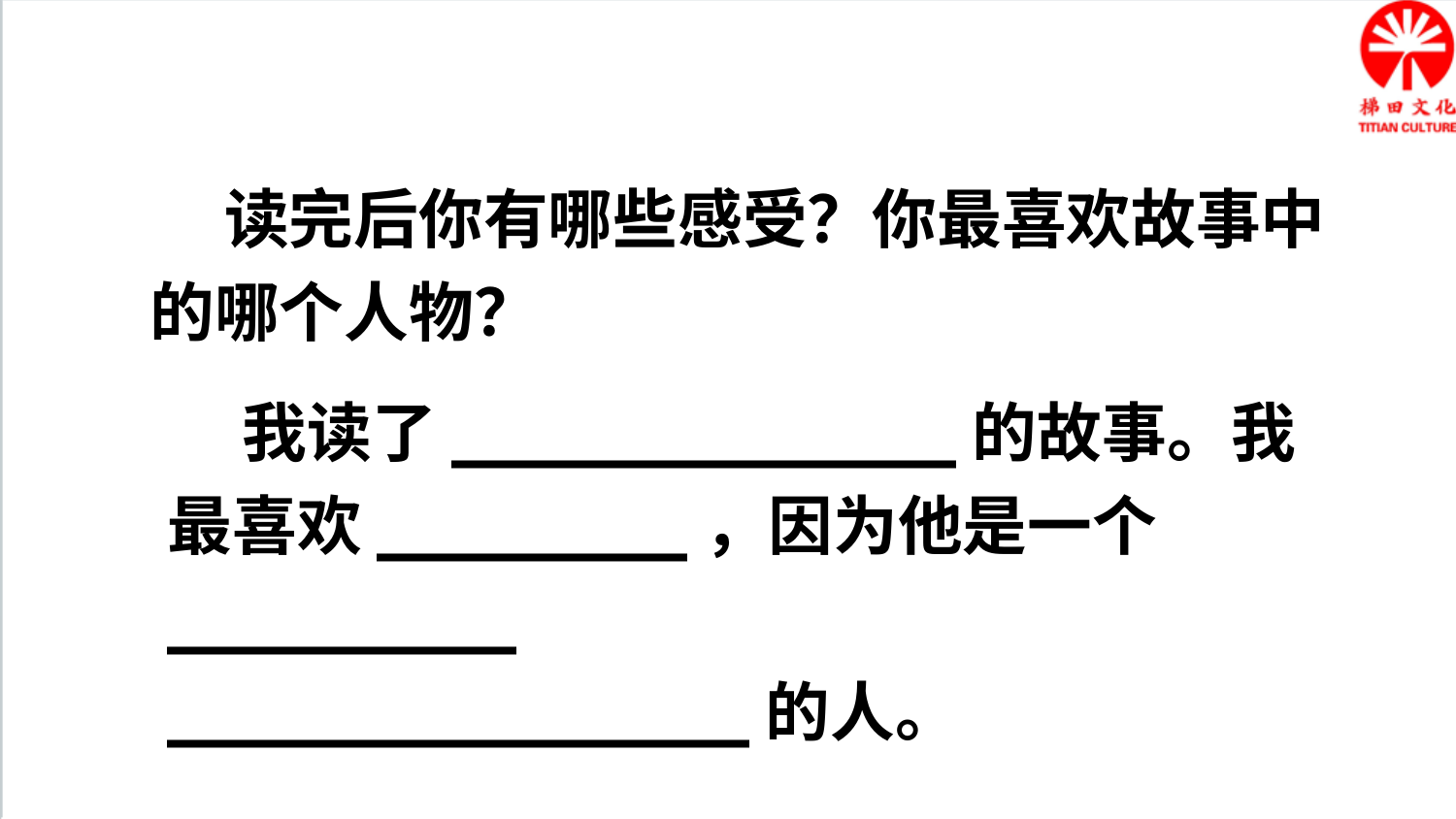

读完后你有哪些感受？你最喜欢故事中的哪个人物？
    我读了_____________的故事。我最喜欢________，因为他是一个_________
_______________的人。